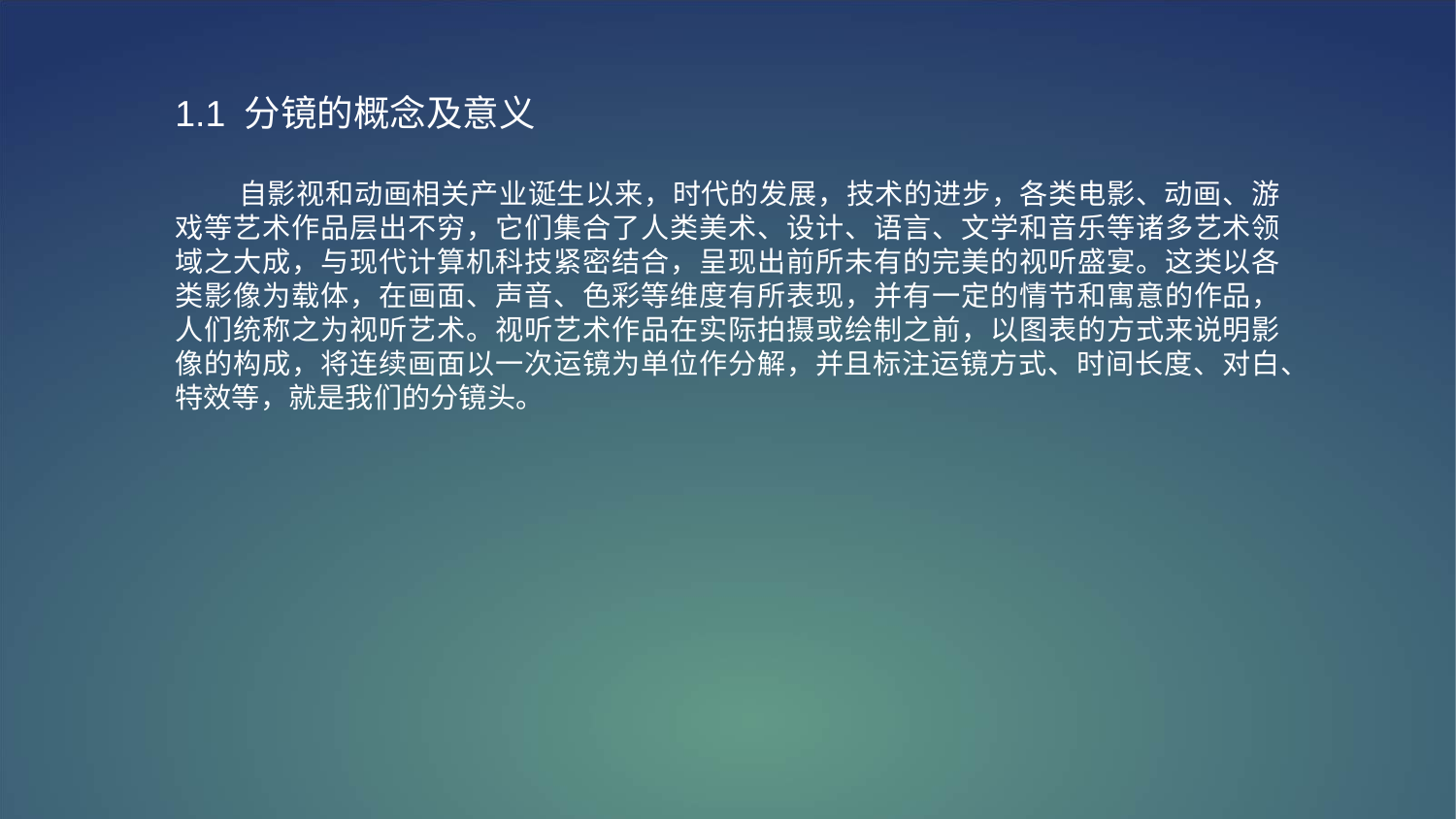

1.1 分镜的概念及意义
  自影视和动画相关产业诞生以来，时代的发展，技术的进步，各类电影、动画、游戏等艺术作品层出不穷，它们集合了人类美术、设计、语言、文学和音乐等诸多艺术领域之大成，与现代计算机科技紧密结合，呈现出前所未有的完美的视听盛宴。这类以各类影像为载体，在画面、声音、色彩等维度有所表现，并有一定的情节和寓意的作品，人们统称之为视听艺术。视听艺术作品在实际拍摄或绘制之前，以图表的方式来说明影像的构成，将连续画面以一次运镜为单位作分解，并且标注运镜方式、时间长度、对白、特效等，就是我们的分镜头。